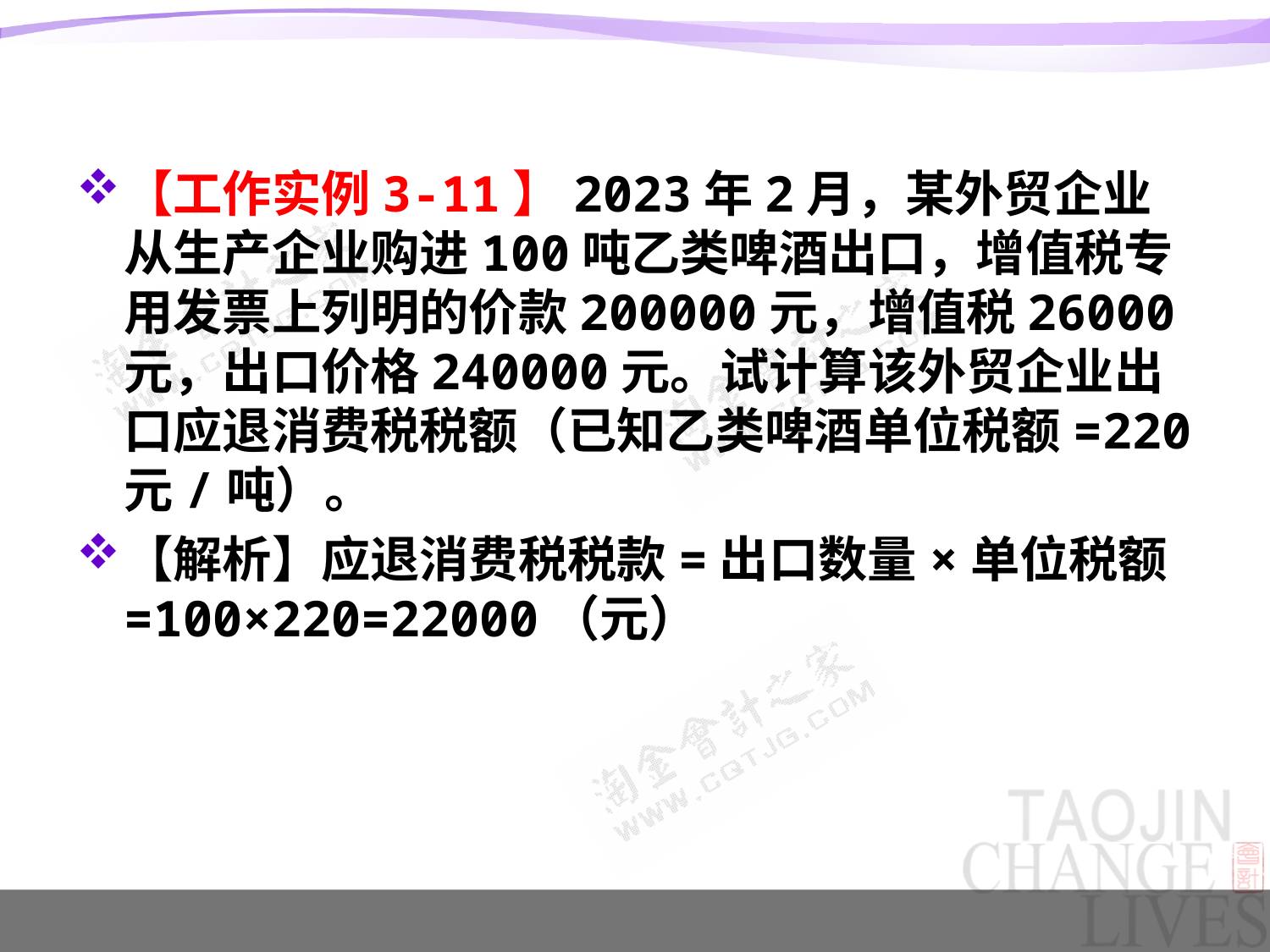

【工作实例3-11】2023年2月，某外贸企业从生产企业购进100吨乙类啤酒出口，增值税专用发票上列明的价款200000元，增值税26000元，出口价格240000元。试计算该外贸企业出口应退消费税税额（已知乙类啤酒单位税额=220元/吨）。
【解析】应退消费税税款=出口数量×单位税额=100×220=22000（元）